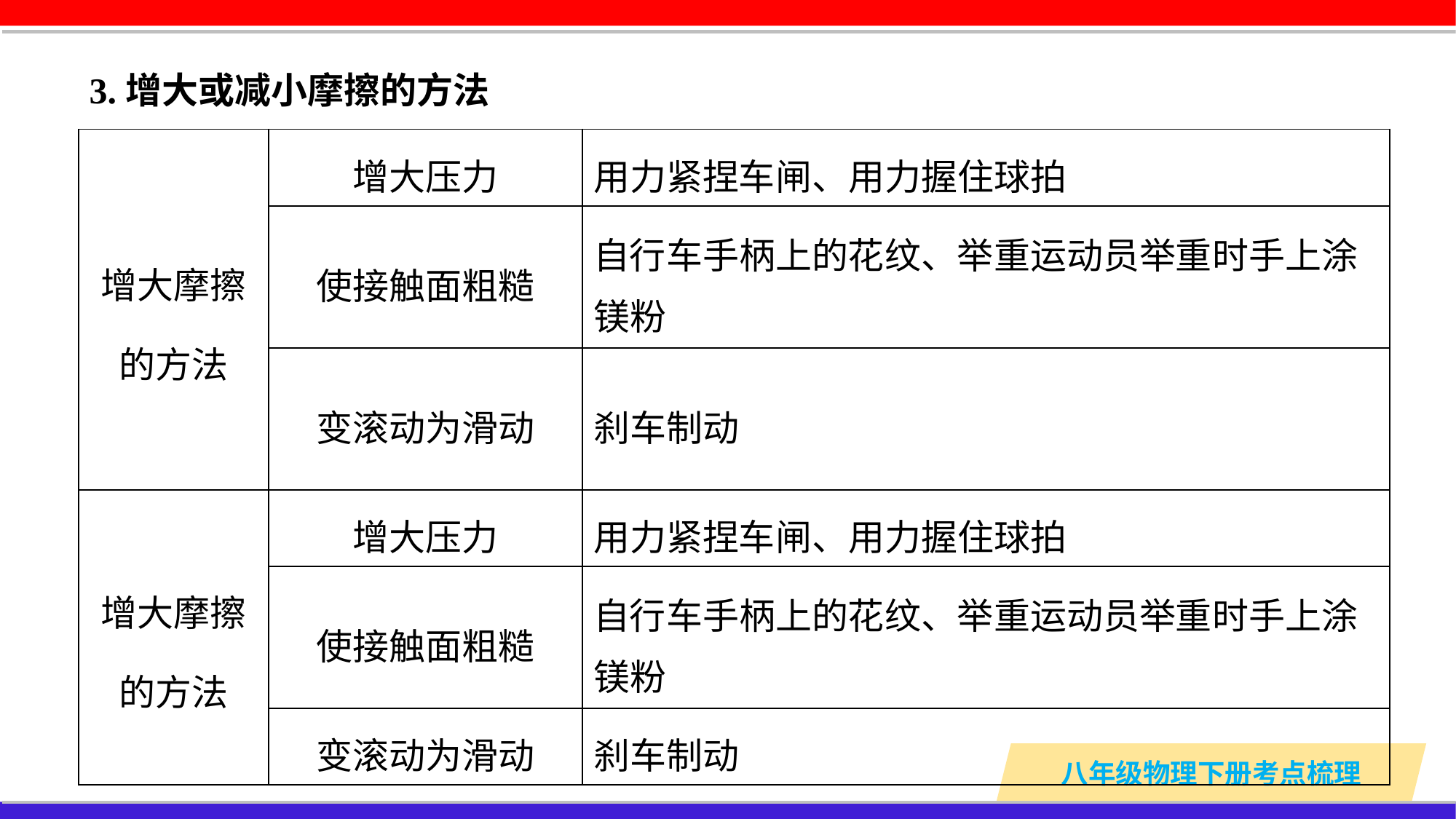

3.增大或减小摩擦的方法
| 增大摩擦 的方法 | 增大压力 | 用力紧捏车闸、用力握住球拍 |
| --- | --- | --- |
|  | 使接触面粗糙 | 自行车手柄上的花纹、举重运动员举重时手上涂镁粉 |
|  | 变滚动为滑动 | 刹车制动 |
| 增大摩擦 的方法 | 增大压力 | 用力紧捏车闸、用力握住球拍 |
|  | 使接触面粗糙 | 自行车手柄上的花纹、举重运动员举重时手上涂镁粉 |
|  | 变滚动为滑动 | 刹车制动 |